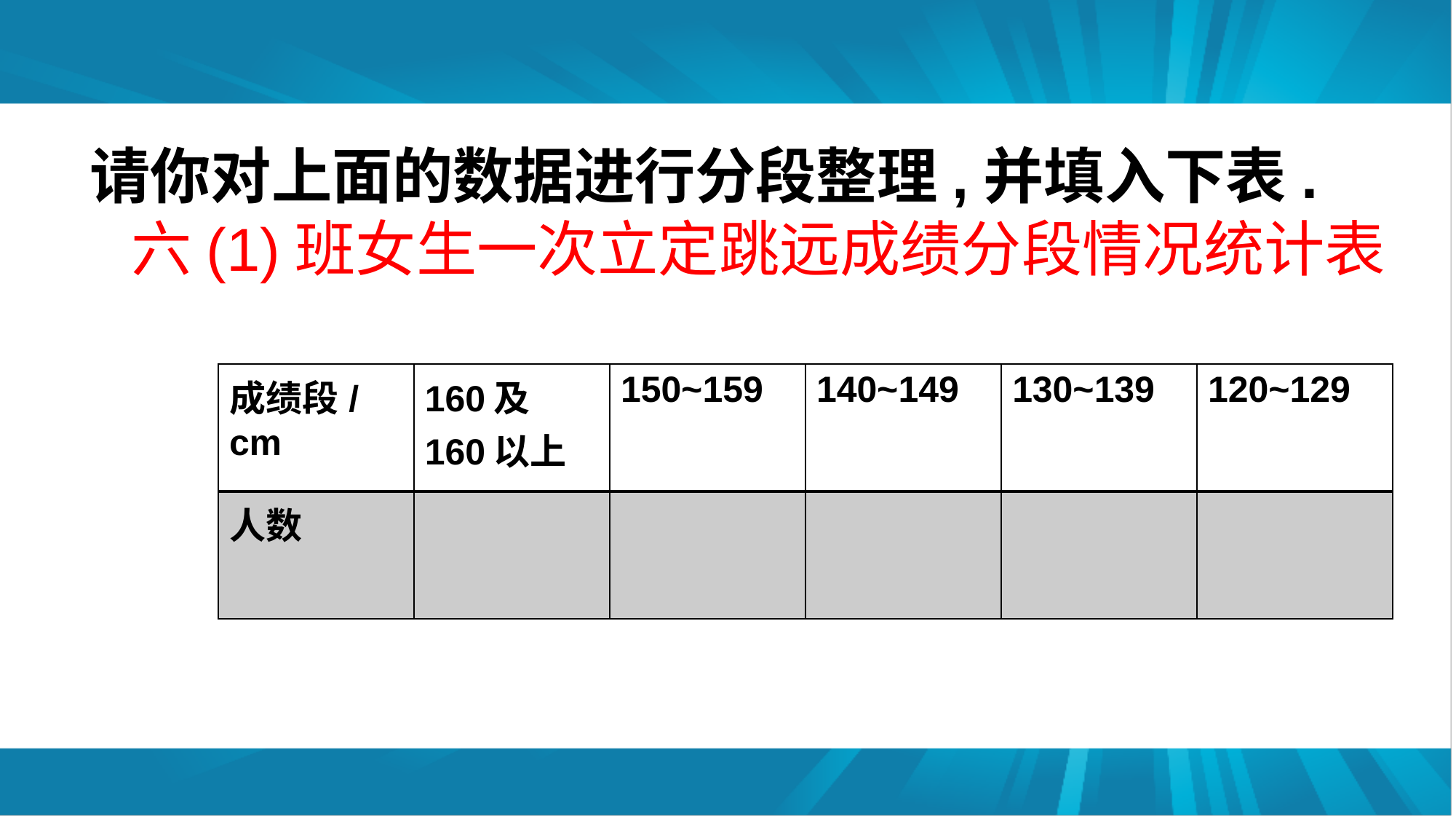

请你对上面的数据进行分段整理,并填入下表.
  六(1)班女生一次立定跳远成绩分段情况统计表

| 成绩段/cm | 160及160以上 | 150~159 | 140~149 | 130~139 | 120~129 |
| --- | --- | --- | --- | --- | --- |
| 人数 |  |  |  |  |  |